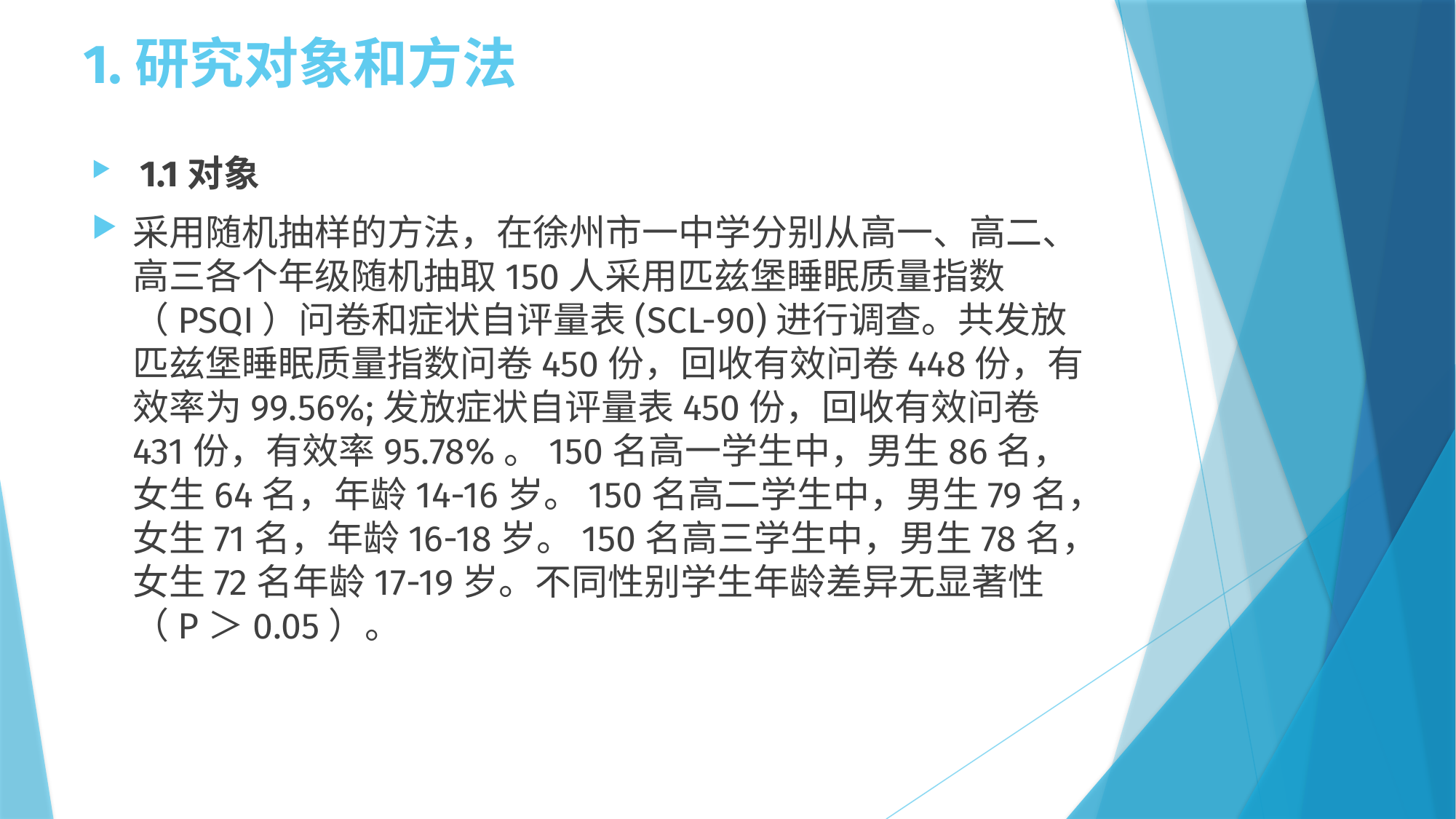

# 1.研究对象和方法
 1.1对象
采用随机抽样的方法，在徐州市一中学分别从高一、高二、高三各个年级随机抽取150人采用匹兹堡睡眠质量指数（PSQI）问卷和症状自评量表(SCL-90)进行调查。共发放匹兹堡睡眠质量指数问卷450份，回收有效问卷448份，有效率为99.56%;发放症状自评量表450份，回收有效问卷431份，有效率95.78%。150名高一学生中，男生86名，女生64名，年龄14-16岁。150名高二学生中，男生79名，女生71名，年龄16-18岁。150名高三学生中，男生78名，女生72名年龄17-19岁。不同性别学生年龄差异无显著性（P＞0.05）。